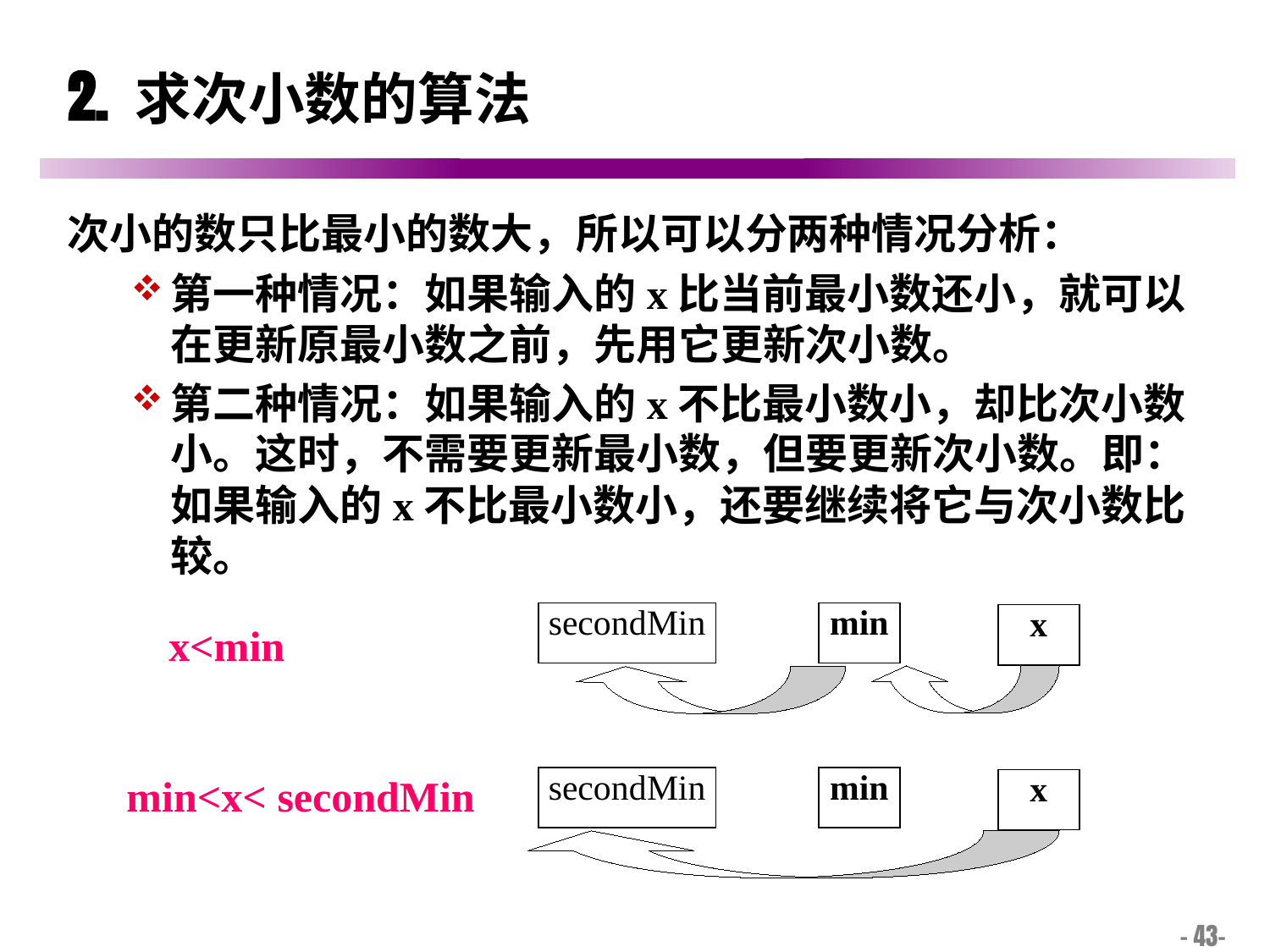

# 2. 求次小数的算法
次小的数只比最小的数大，所以可以分两种情况分析：
第一种情况：如果输入的x比当前最小数还小，就可以在更新原最小数之前，先用它更新次小数。
第二种情况：如果输入的x不比最小数小，却比次小数小。这时，不需要更新最小数，但要更新次小数。即：如果输入的x不比最小数小，还要继续将它与次小数比较。

secondMin
min
x
x<min
min<x< secondMin
secondMin
min
x
 - 43-